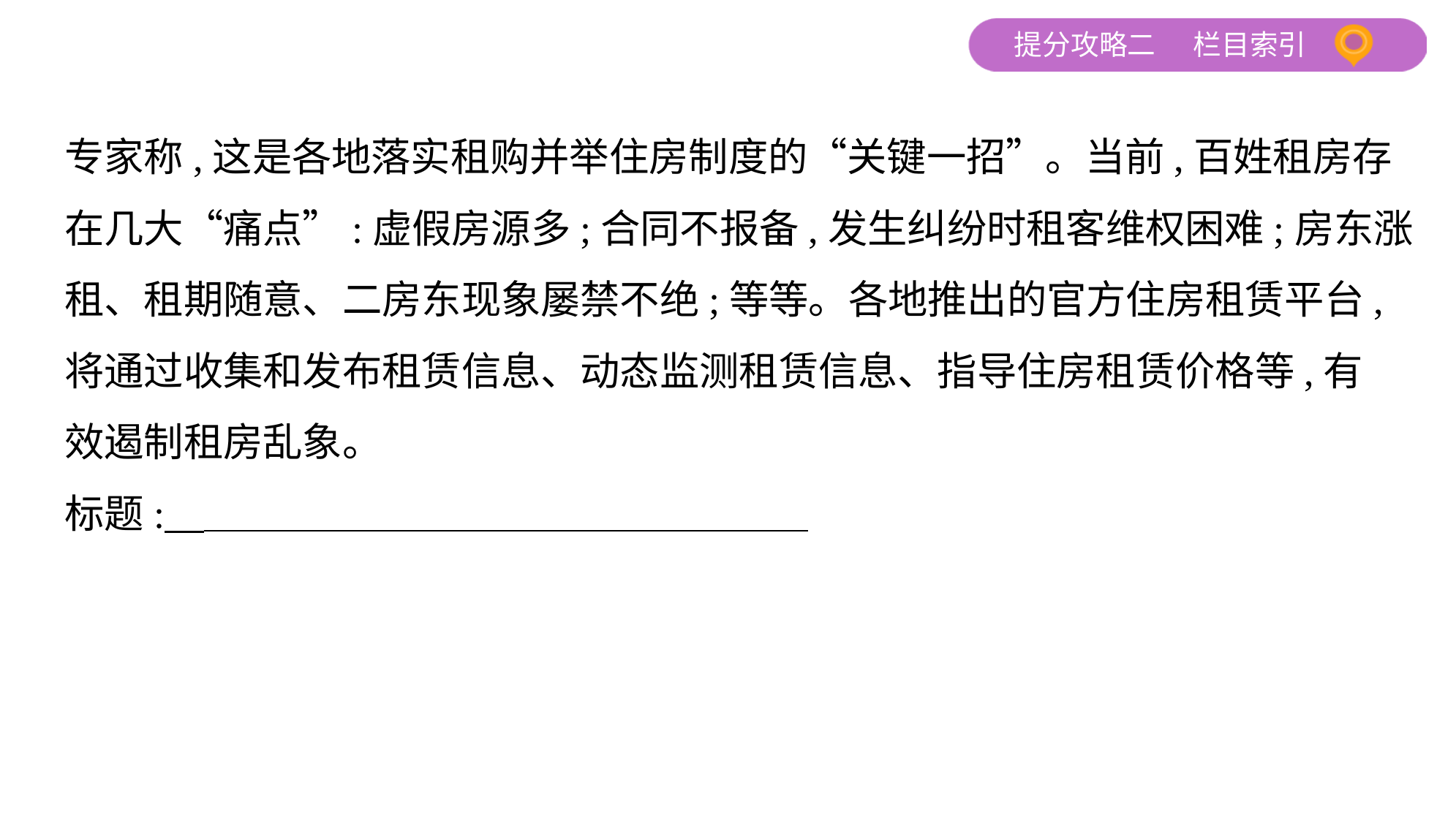

专家称,这是各地落实租购并举住房制度的“关键一招”。当前,百姓租房存
在几大“痛点”:虚假房源多;合同不报备,发生纠纷时租客维权困难;房东涨
租、租期随意、二房东现象屡禁不绝;等等。各地推出的官方住房租赁平台,
将通过收集和发布租赁信息、动态监测租赁信息、指导住房租赁价格等,有
效遏制租房乱象。
标题: